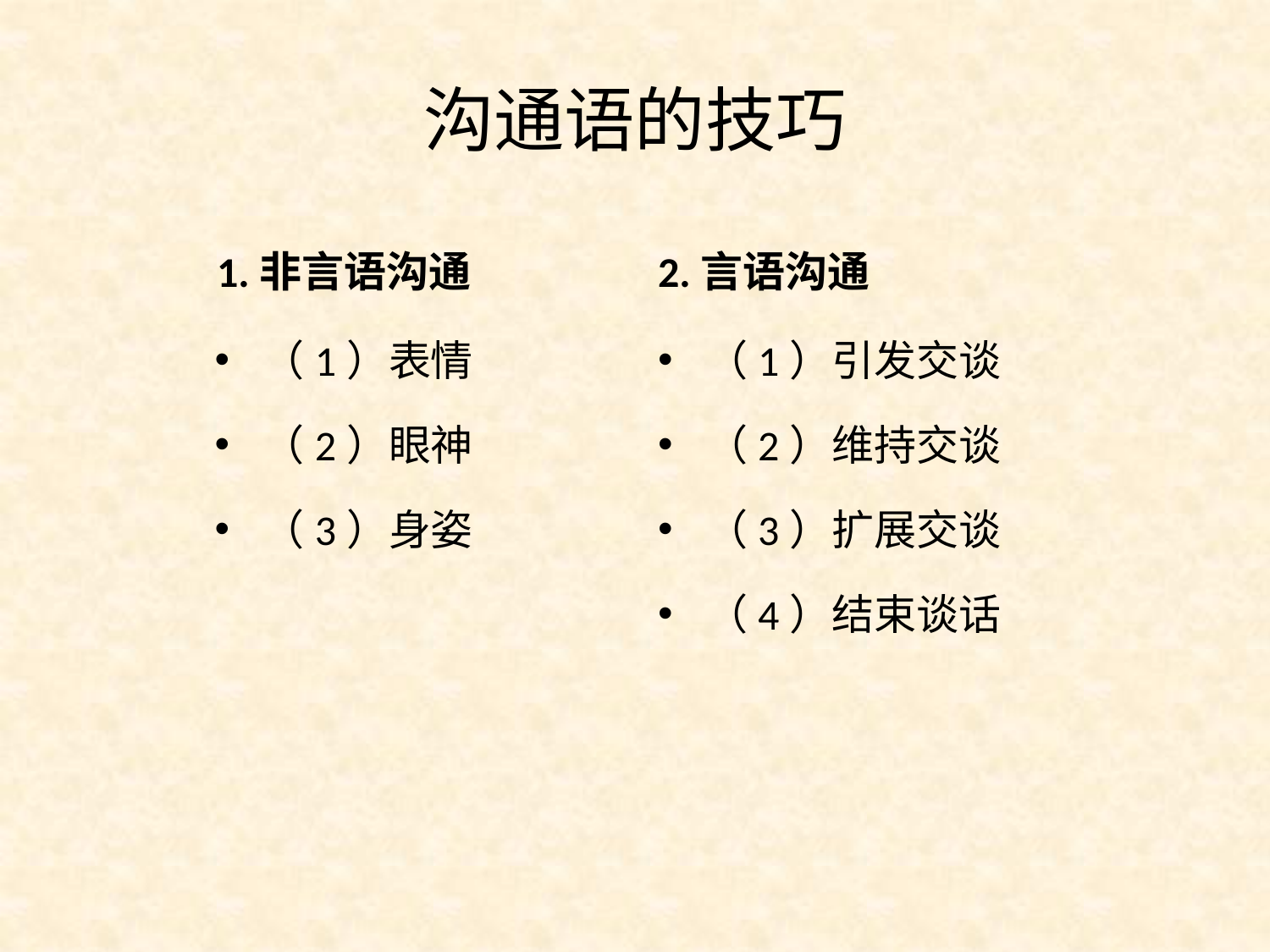

# 沟通语的技巧
1.非言语沟通
2.言语沟通
（1）表情
（2）眼神
（3）身姿

（1）引发交谈
（2）维持交谈
（3）扩展交谈
（4）结束谈话